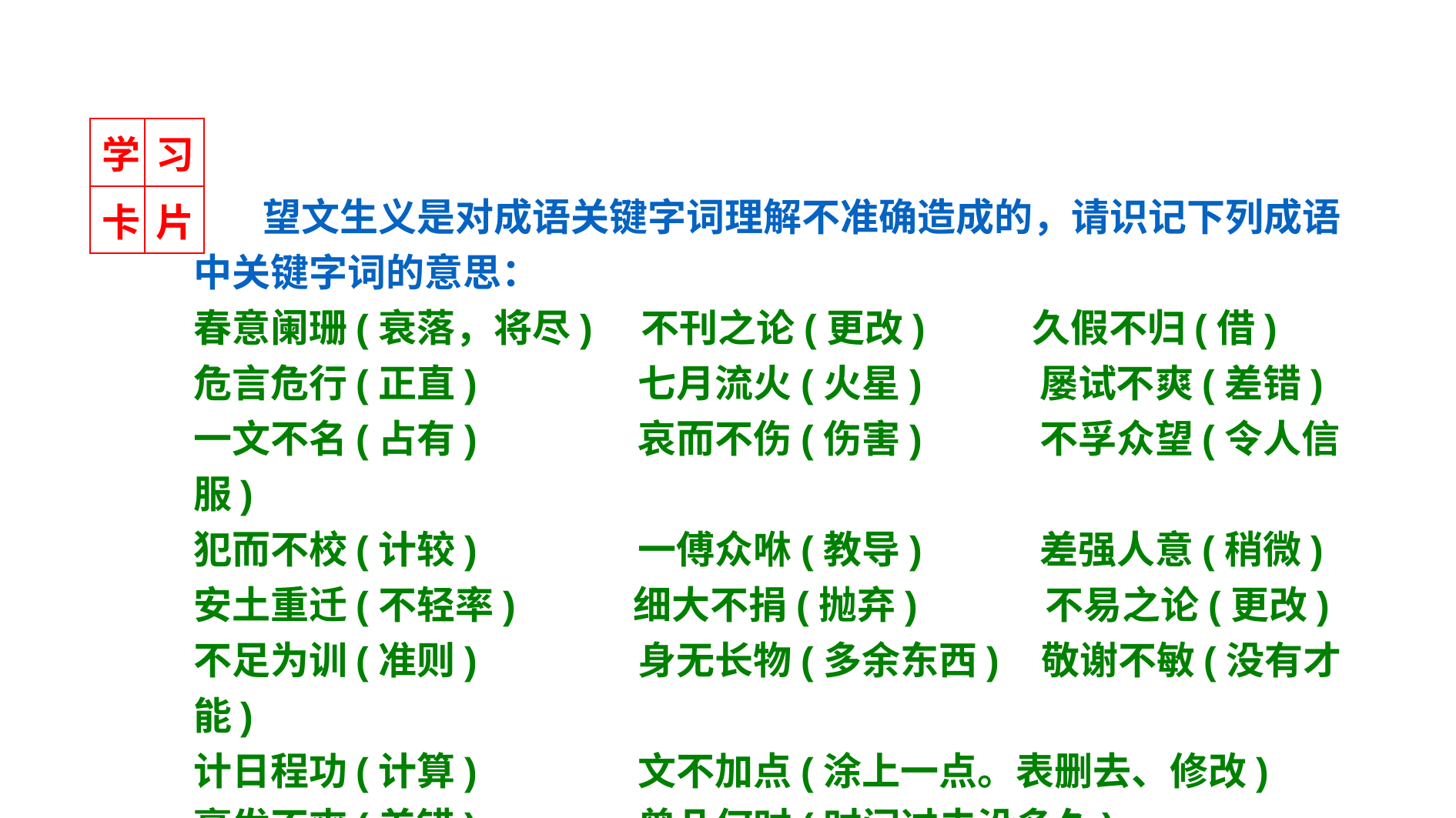

| 学 | 习 |
| --- | --- |
| 卡 | 片 |
       望文生义是对成语关键字词理解不准确造成的，请识记下列成语中关键字词的意思：
春意阑珊(衰落，将尽)　不刊之论(更改)         久假不归(借)
危言危行(正直)              七月流火(火星)          屡试不爽(差错)
一文不名(占有)              哀而不伤(伤害)          不孚众望(令人信服)
犯而不校(计较)              一傅众咻(教导)          差强人意(稍微)
安土重迁(不轻率)          细大不捐(抛弃)           不易之论(更改)
不足为训(准则)              身无长物(多余东西)   敬谢不敏(没有才能)
计日程功(计算)              文不加点(涂上一点。表删去、修改)
毫发不爽(差错)              曾几何时(时间过去没多久)